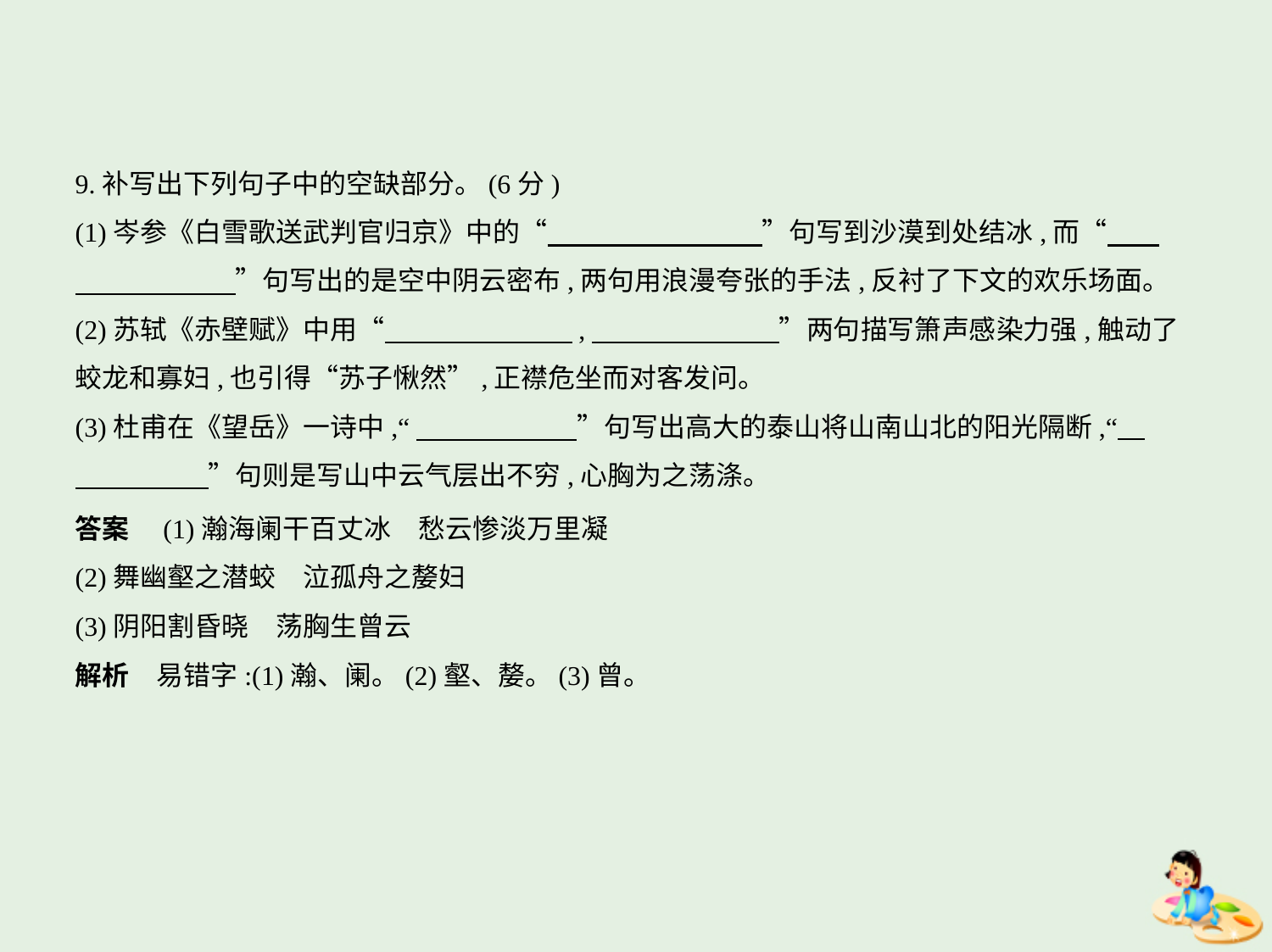

9.补写出下列句子中的空缺部分。(6分)
(1)岑参《白雪歌送武判官归京》中的“　　　　　　　    ”句写到沙漠到处结冰,而“　    
　　　　　    ”句写出的是空中阴云密布,两句用浪漫夸张的手法,反衬了下文的欢乐场面。
(2)苏轼《赤壁赋》中用“　　　　　　    ,　　　　　　    ”两句描写箫声感染力强,触动了
蛟龙和寡妇,也引得“苏子愀然”,正襟危坐而对客发问。
(3)杜甫在《望岳》一诗中,“　　　　　    ”句写出高大的泰山将山南山北的阳光隔断,“    
　　　　    ”句则是写山中云气层出不穷,心胸为之荡涤。
答案　(1)瀚海阑干百丈冰　愁云惨淡万里凝
(2)舞幽壑之潜蛟　泣孤舟之嫠妇
(3)阴阳割昏晓　荡胸生曾云
解析　易错字:(1)瀚、阑。(2)壑、嫠。(3)曾。